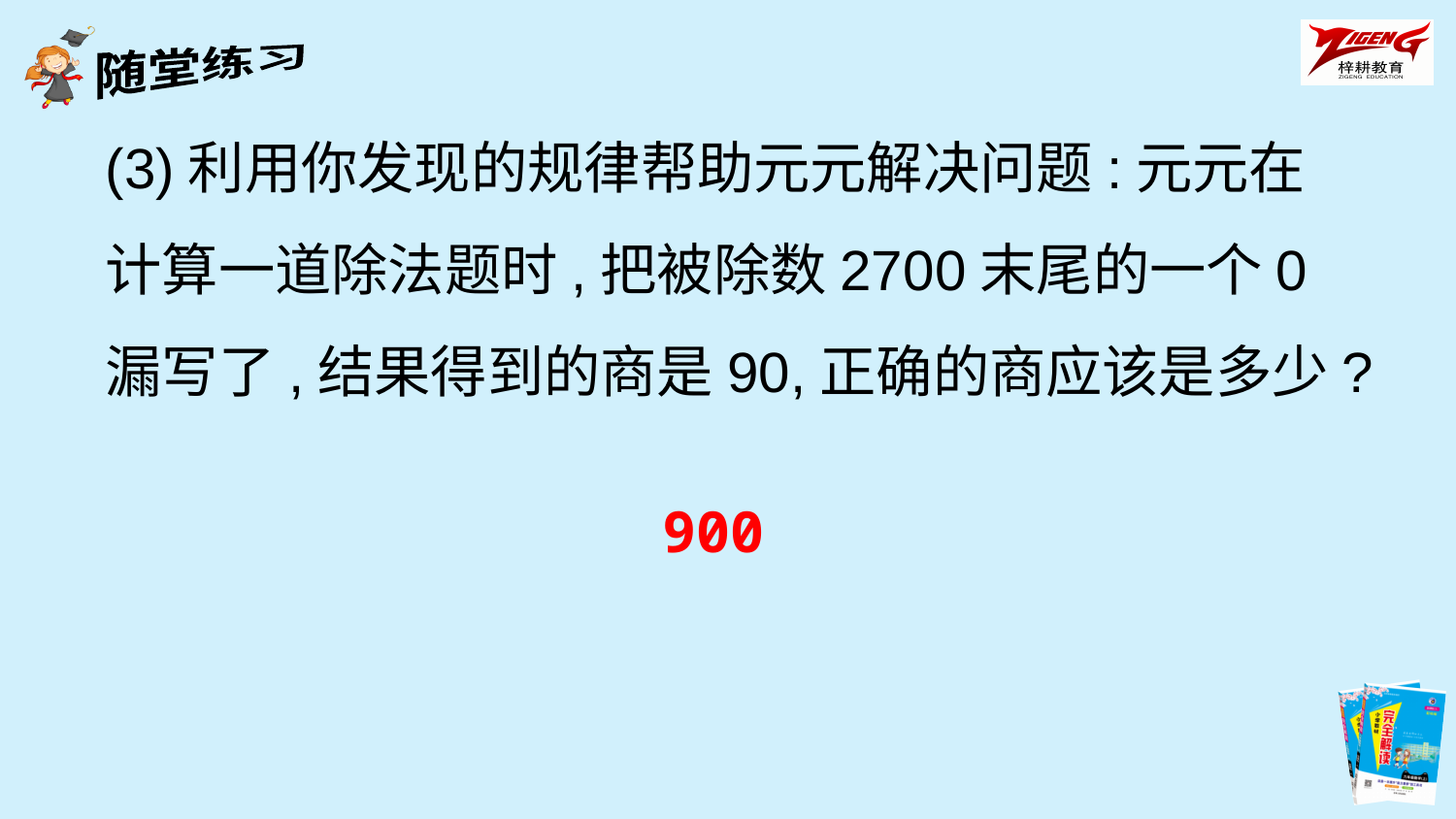

(3)利用你发现的规律帮助元元解决问题:元元在计算一道除法题时,把被除数2700末尾的一个0漏写了,结果得到的商是90,正确的商应该是多少?
900